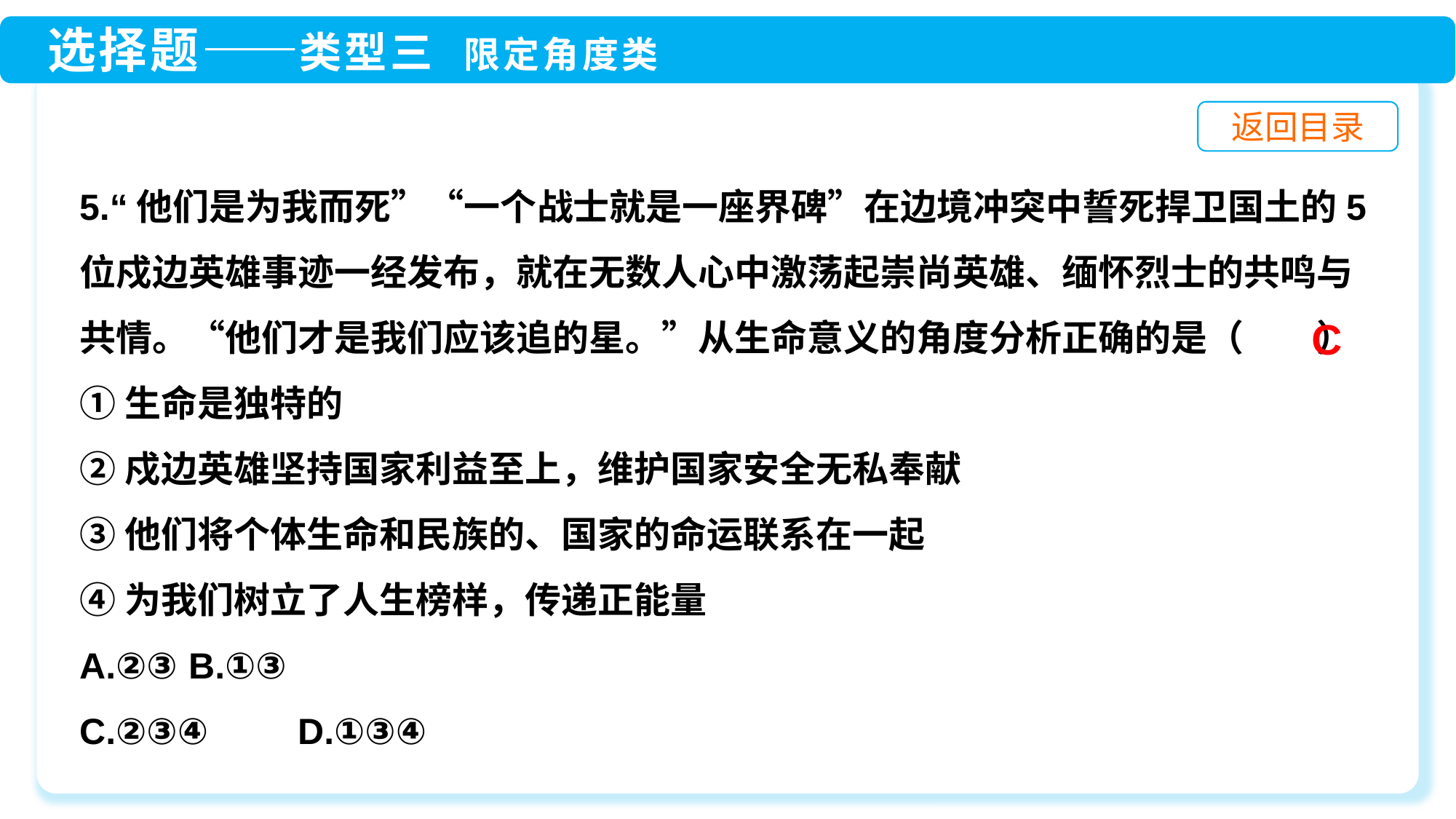

5.“他们是为我而死”“一个战士就是一座界碑”在边境冲突中誓死捍卫国土的5位戍边英雄事迹一经发布，就在无数人心中激荡起崇尚英雄、缅怀烈士的共鸣与共情。“他们才是我们应该追的星。”从生命意义的角度分析正确的是（　　）
①生命是独特的
②戍边英雄坚持国家利益至上，维护国家安全无私奉献
③他们将个体生命和民族的、国家的命运联系在一起
④为我们树立了人生榜样，传递正能量
A.②③	B.①③
C.②③④	D.①③④

C